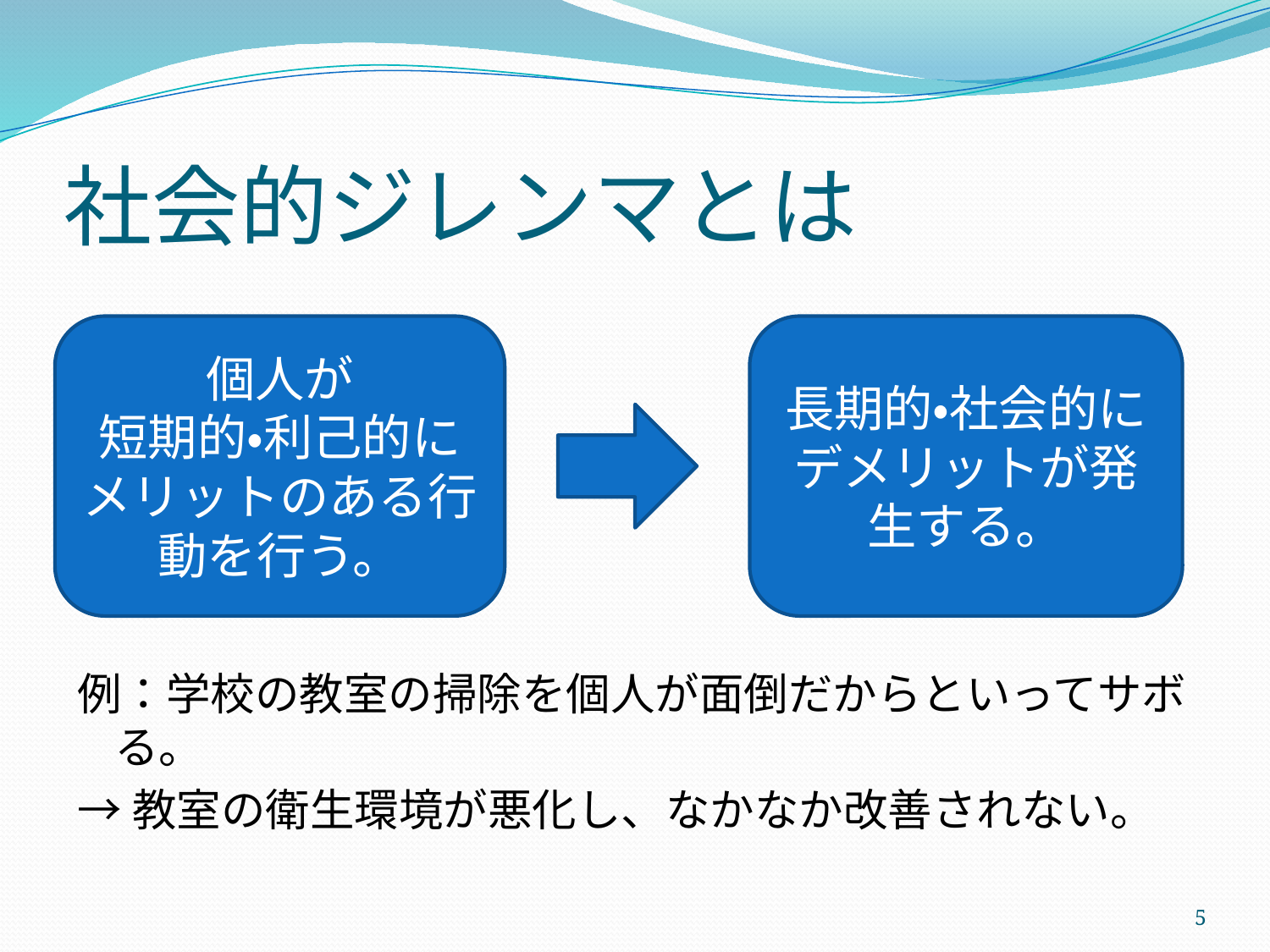

# 社会的ジレンマとは

例：学校の教室の掃除を個人が面倒だからといってサボる。
→教室の衛生環境が悪化し、なかなか改善されない。
長期的・社会的に
デメリットが発生する。
個人が
短期的・利己的にメリットのある行動を行う。

5